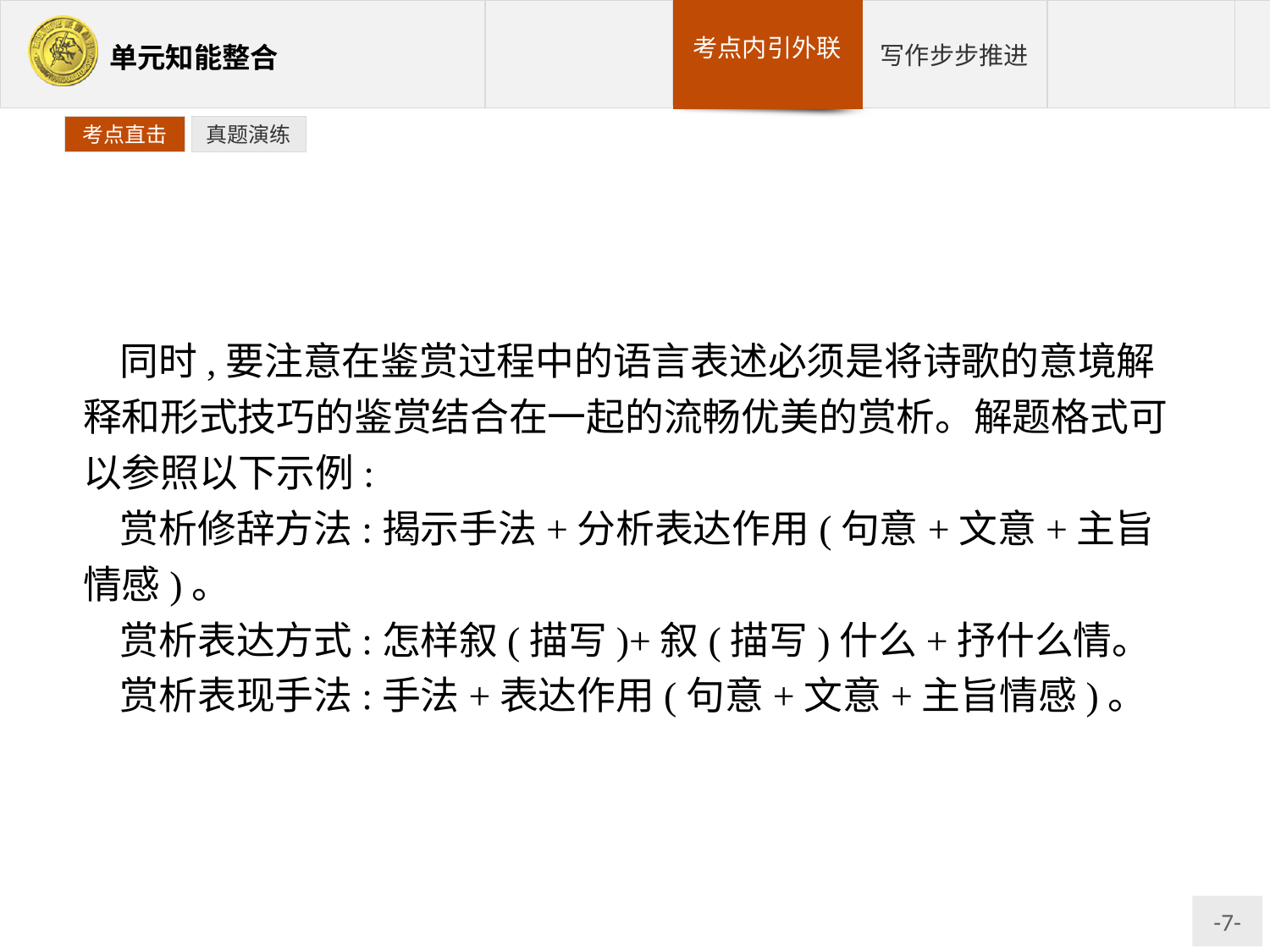

考点直击
真题演练
同时,要注意在鉴赏过程中的语言表述必须是将诗歌的意境解释和形式技巧的鉴赏结合在一起的流畅优美的赏析。解题格式可以参照以下示例:
赏析修辞方法:揭示手法+分析表达作用(句意+文意+主旨情感)。
赏析表达方式:怎样叙(描写)+叙(描写)什么+抒什么情。
赏析表现手法:手法+表达作用(句意+文意+主旨情感)。